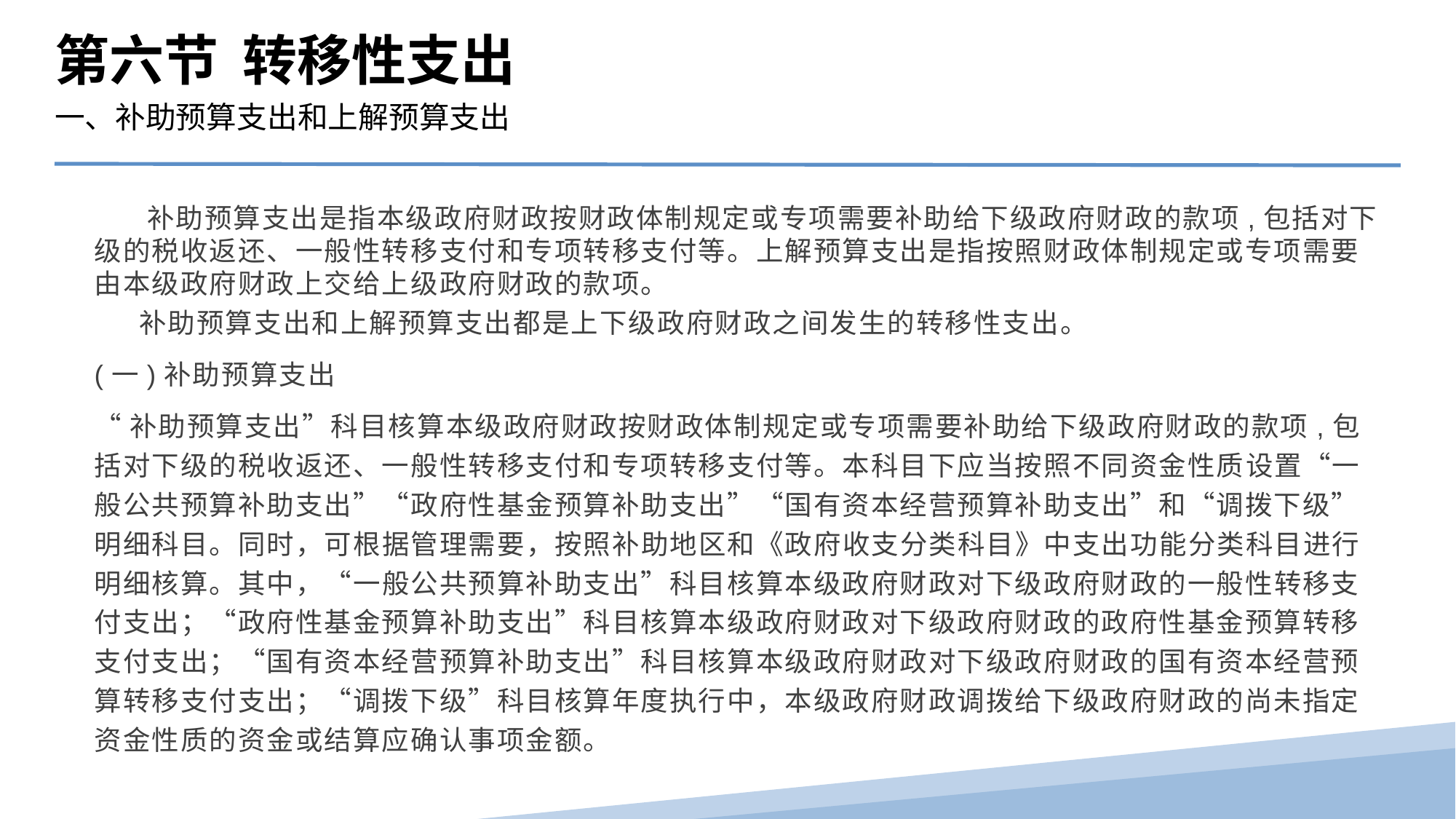

第六节  转移性支出
一、补助预算支出和上解预算支出
      补助预算支出是指本级政府财政按财政体制规定或专项需要补助给下级政府财政的款项,包括对下级的税收返还、一般性转移支付和专项转移支付等。上解预算支出是指按照财政体制规定或专项需要由本级政府财政上交给上级政府财政的款项。
     补助预算支出和上解预算支出都是上下级政府财政之间发生的转移性支出。
(一)补助预算支出
“补助预算支出”科目核算本级政府财政按财政体制规定或专项需要补助给下级政府财政的款项,包括对下级的税收返还、一般性转移支付和专项转移支付等。本科目下应当按照不同资金性质设置“一般公共预算补助支出”“政府性基金预算补助支出”“国有资本经营预算补助支出”和“调拨下级”明细科目。同时，可根据管理需要，按照补助地区和《政府收支分类科目》中支出功能分类科目进行明细核算。其中，“一般公共预算补助支出”科目核算本级政府财政对下级政府财政的一般性转移支付支出；“政府性基金预算补助支出”科目核算本级政府财政对下级政府财政的政府性基金预算转移支付支出；“国有资本经营预算补助支出”科目核算本级政府财政对下级政府财政的国有资本经营预算转移支付支出；“调拨下级”科目核算年度执行中，本级政府财政调拨给下级政府财政的尚未指定资金性质的资金或结算应确认事项金额。